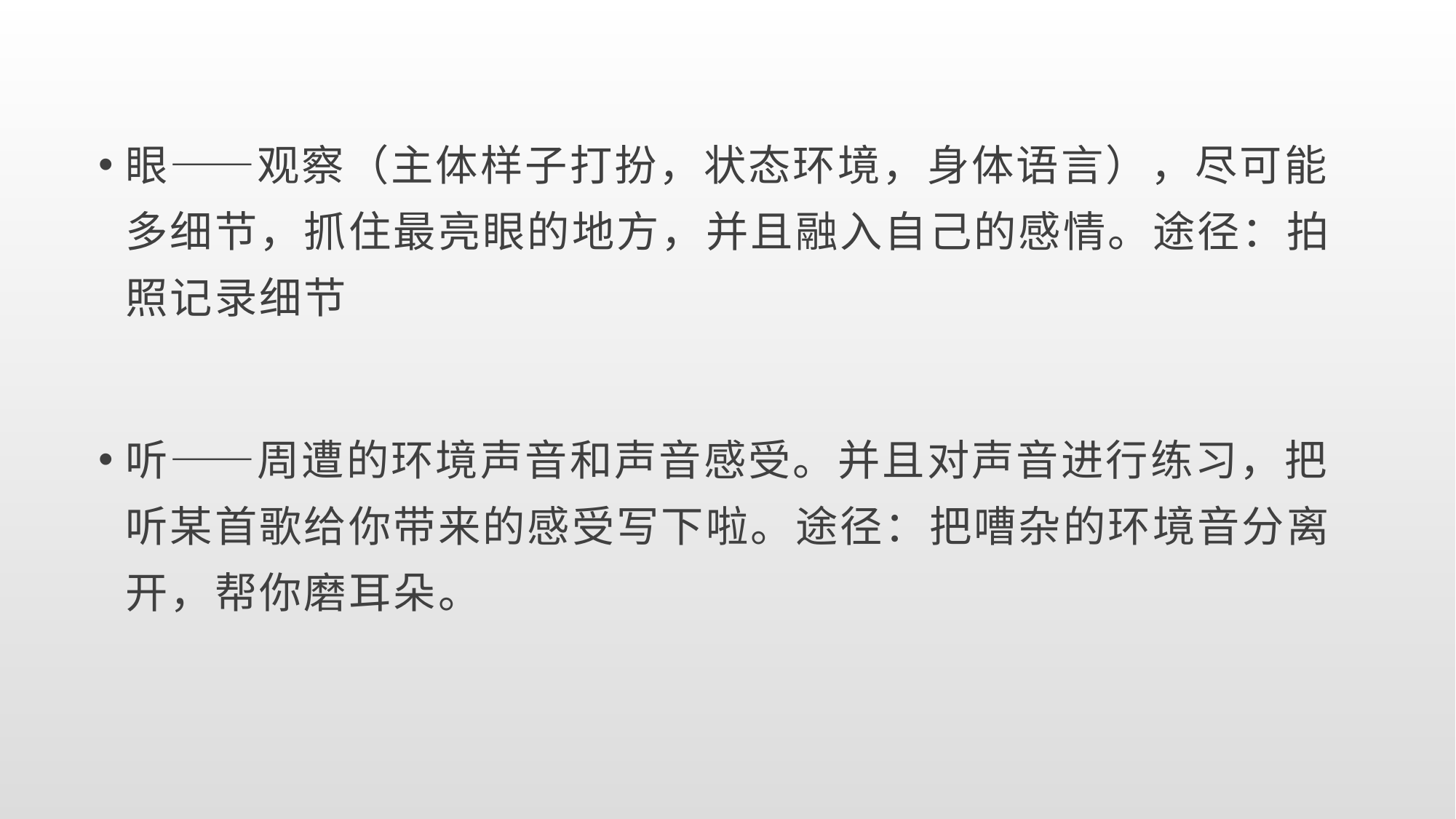

眼——观察（主体样子打扮，状态环境，身体语言），尽可能多细节，抓住最亮眼的地方，并且融入自己的感情。途径：拍照记录细节

听——周遭的环境声音和声音感受。并且对声音进行练习，把听某首歌给你带来的感受写下啦。途径：把嘈杂的环境音分离开，帮你磨耳朵。